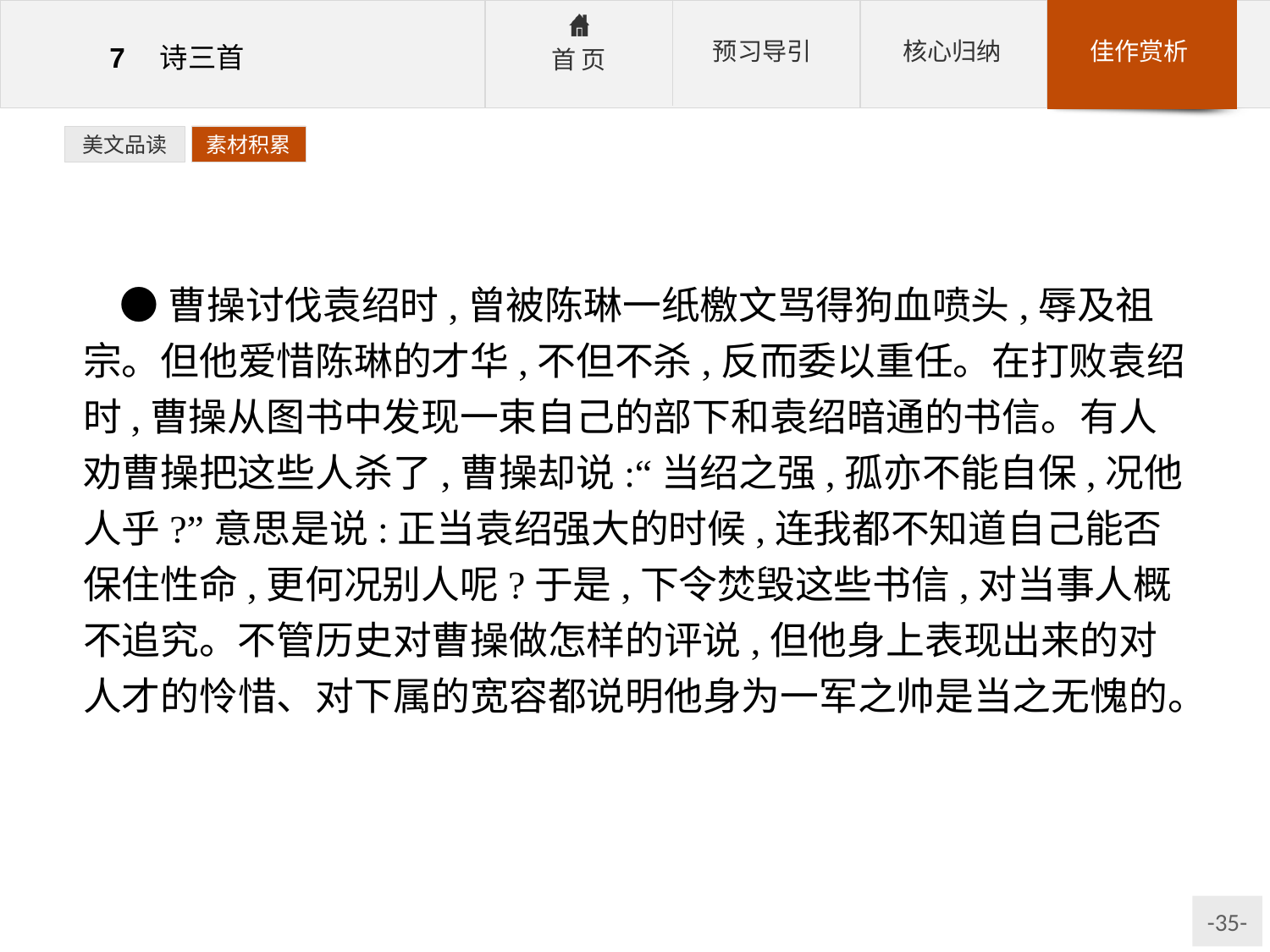

美文品读
素材积累
●曹操讨伐袁绍时,曾被陈琳一纸檄文骂得狗血喷头,辱及祖宗。但他爱惜陈琳的才华,不但不杀,反而委以重任。在打败袁绍时,曹操从图书中发现一束自己的部下和袁绍暗通的书信。有人劝曹操把这些人杀了,曹操却说:“当绍之强,孤亦不能自保,况他人乎?”意思是说:正当袁绍强大的时候,连我都不知道自己能否保住性命,更何况别人呢?于是,下令焚毁这些书信,对当事人概不追究。不管历史对曹操做怎样的评说,但他身上表现出来的对人才的怜惜、对下属的宽容都说明他身为一军之帅是当之无愧的。